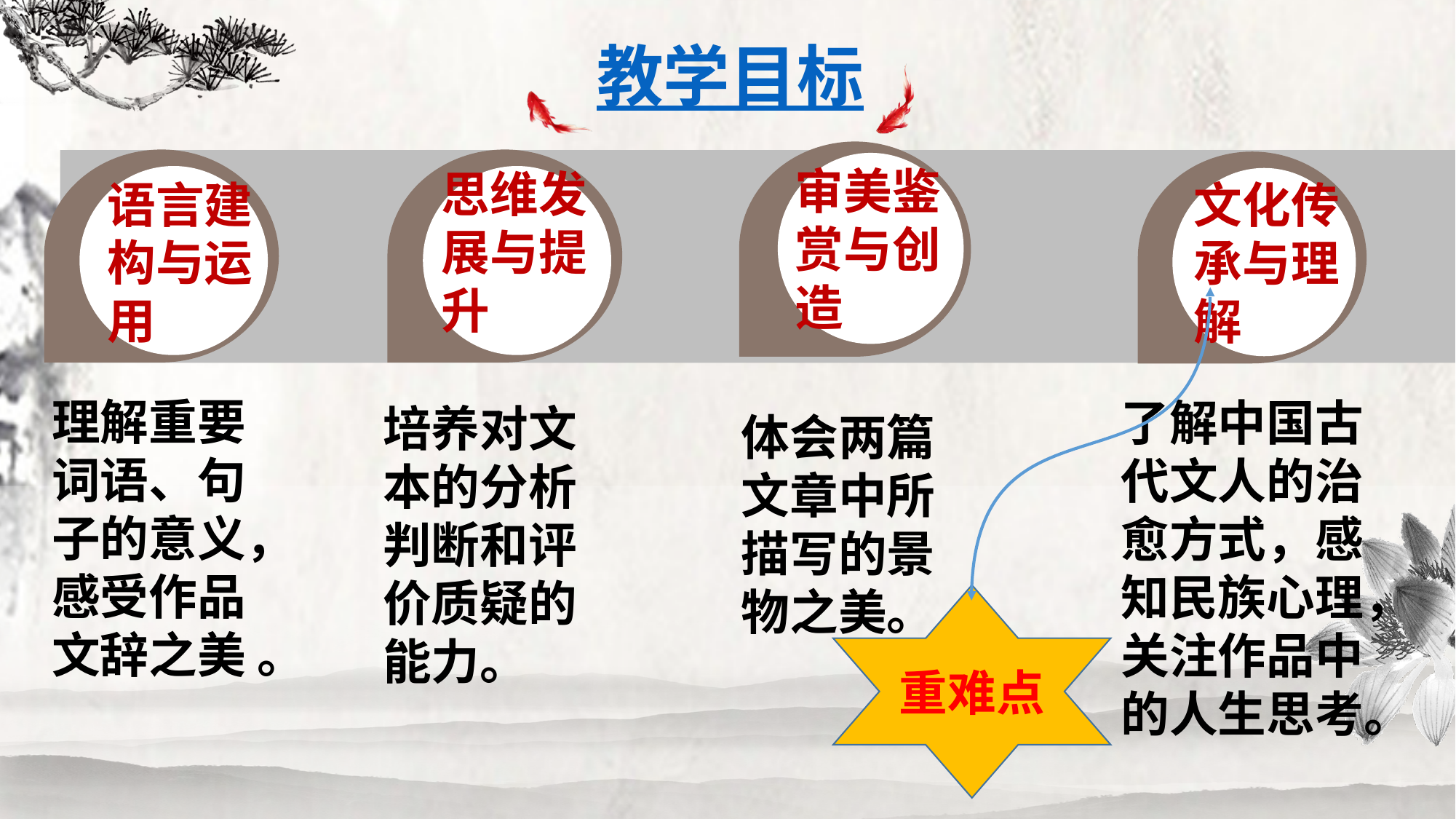

# 教学目标

审美鉴赏与创造

思维发展与提升

语言建构与运用

文化传承与理解
理解重要词语、句子的意义，感受作品文辞之美 。
了解中国古代文人的治愈方式，感知民族心理，关注作品中的人生思考。
培养对文本的分析判断和评价质疑的能力。
体会两篇文章中所描写的景物之美。
重难点